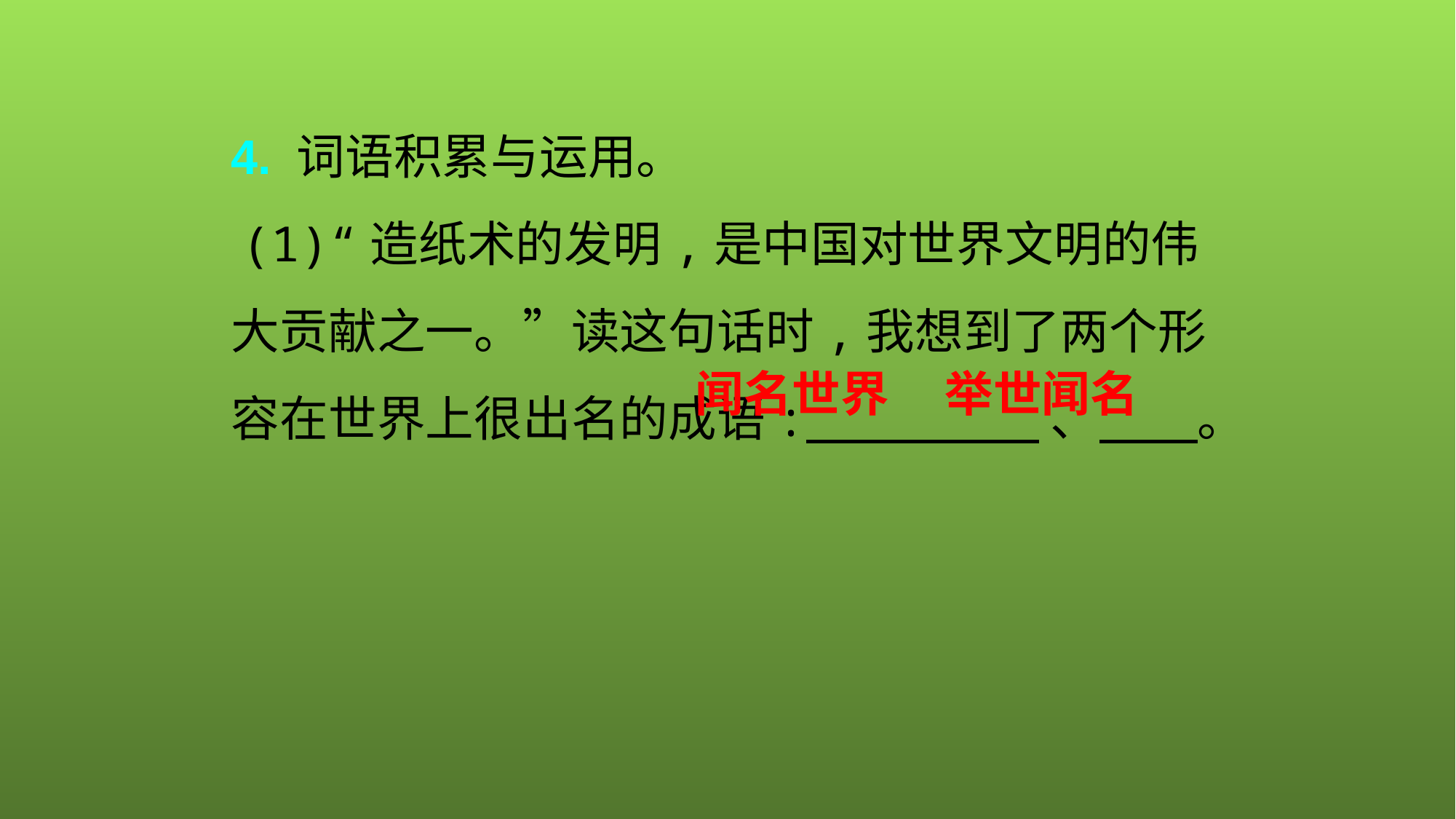

4. 词语积累与运用。
 (1)“造纸术的发明,是中国对世界文明的伟大贡献之一。”读这句话时,我想到了两个形容在世界上很出名的成语:        、         。
闻名世界
举世闻名